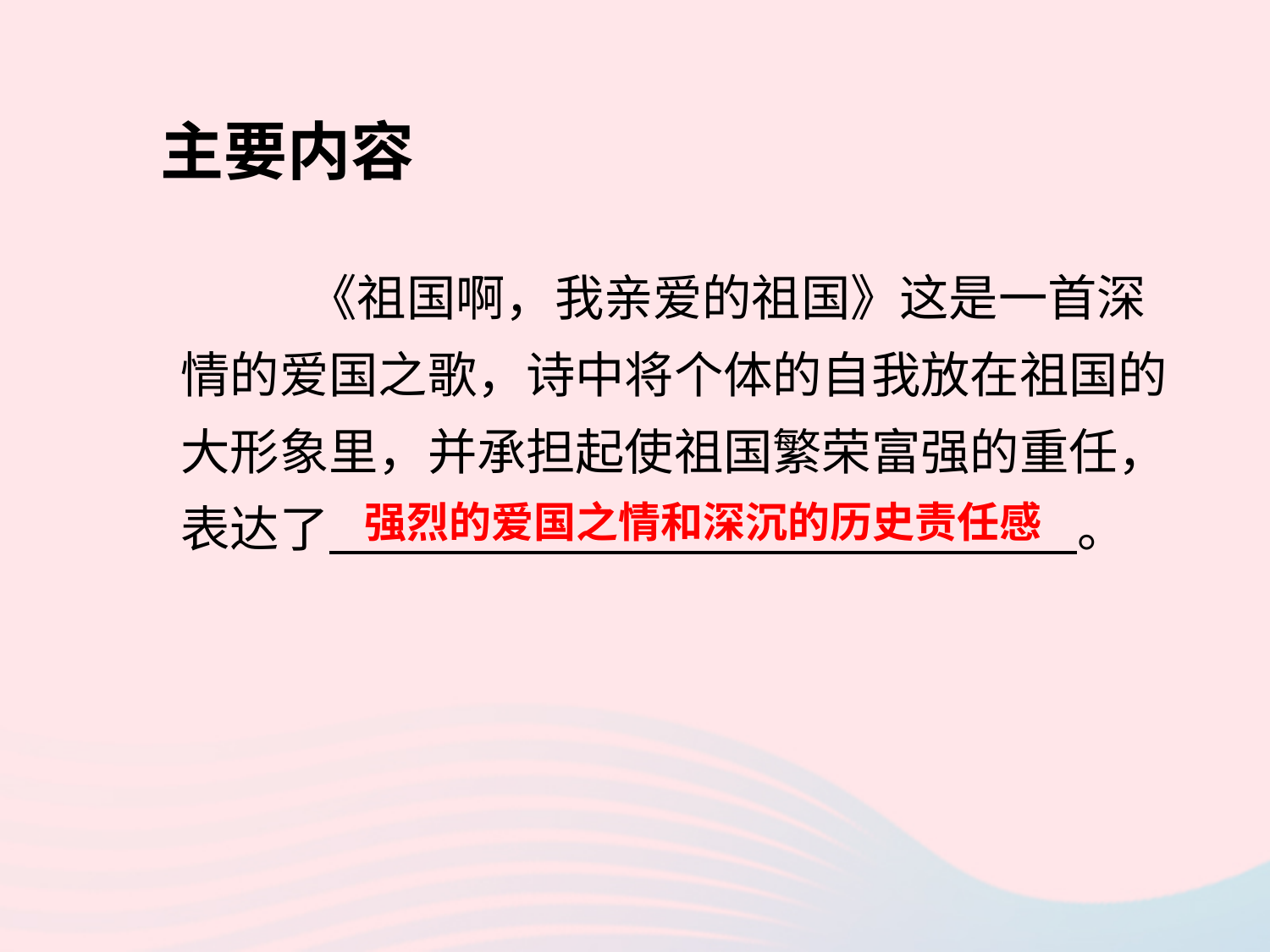

主要内容
	《祖国啊，我亲爱的祖国》这是一首深情的爱国之歌，诗中将个体的自我放在祖国的大形象里，并承担起使祖国繁荣富强的重任，表达了                                                                    。
强烈的爱国之情和深沉的历史责任感